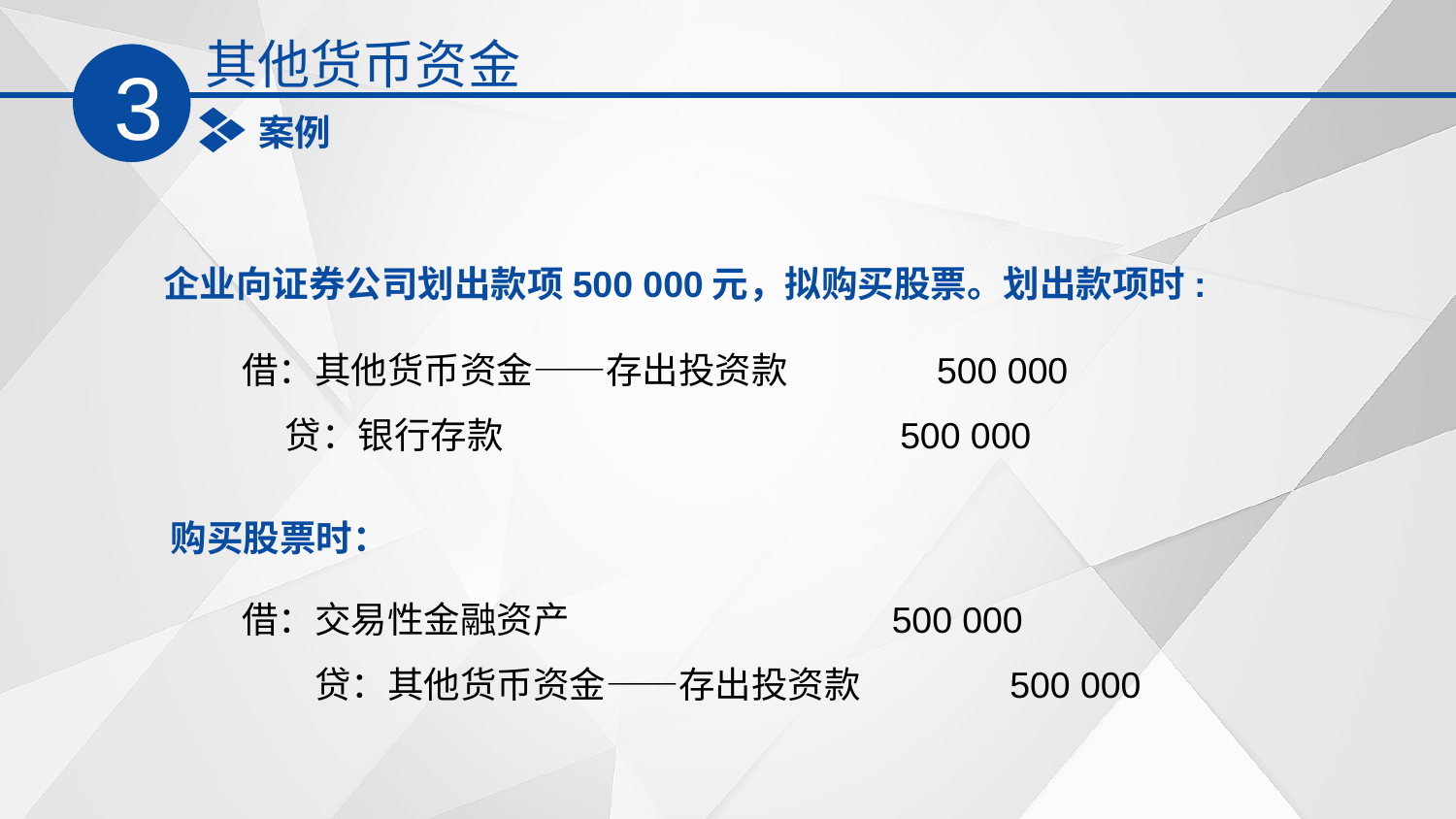

其他货币资金
3

案例

企业向证券公司划出款项500 000元，拟购买股票。划出款项时:
　　借：其他货币资金——存出投资款                 500 000
             贷：银行存款                                               500 000
购买股票时：
　　借：交易性金融资产                                      500 000
　　　　贷：其他货币资金——存出投资款                 500 000